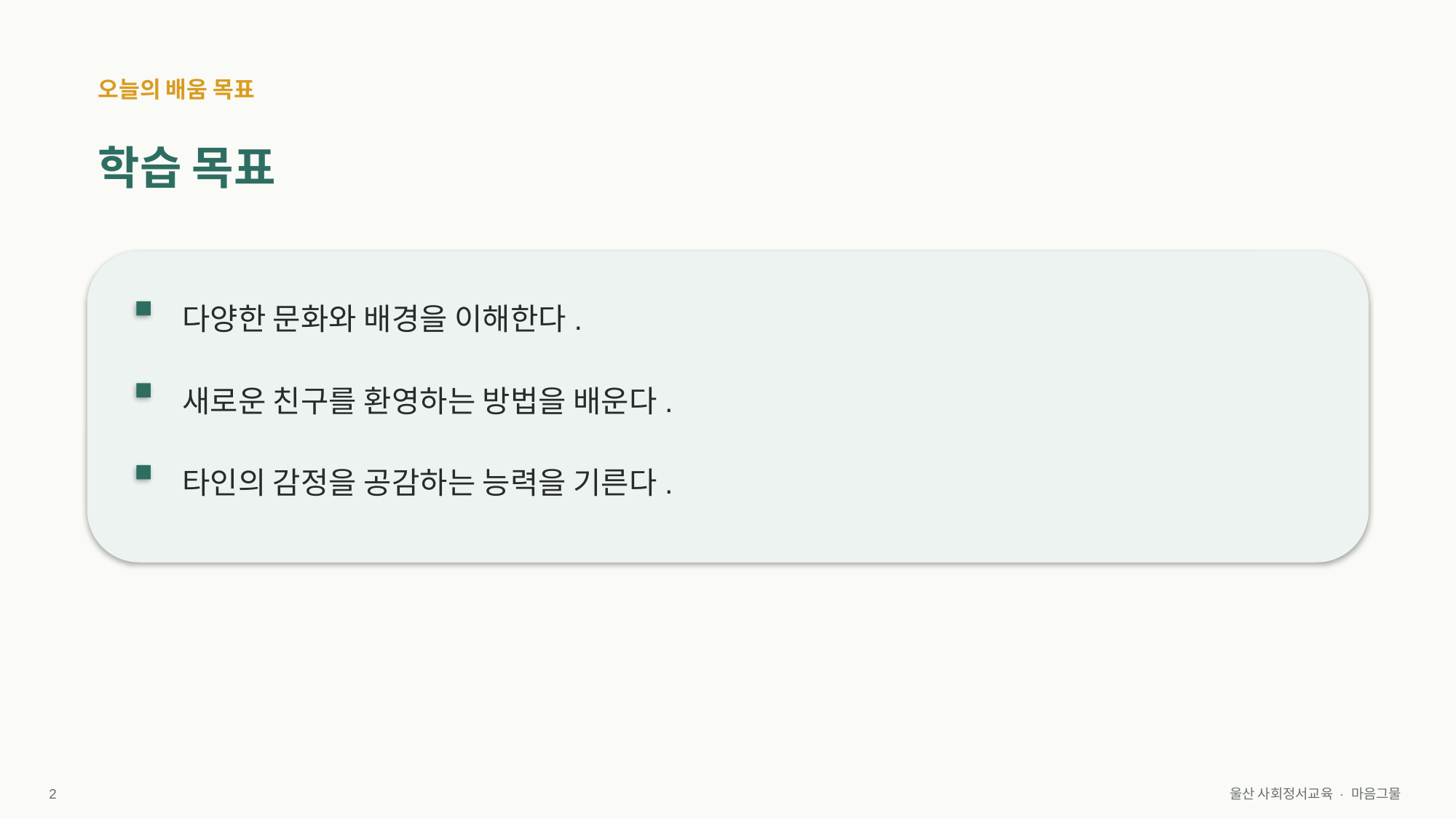

오늘의 배움 목표
학습 목표

다양한 문화와 배경을 이해한다.

새로운 친구를 환영하는 방법을 배운다.

타인의 감정을 공감하는 능력을 기른다.

2
울산 사회정서교육 · 마음그물